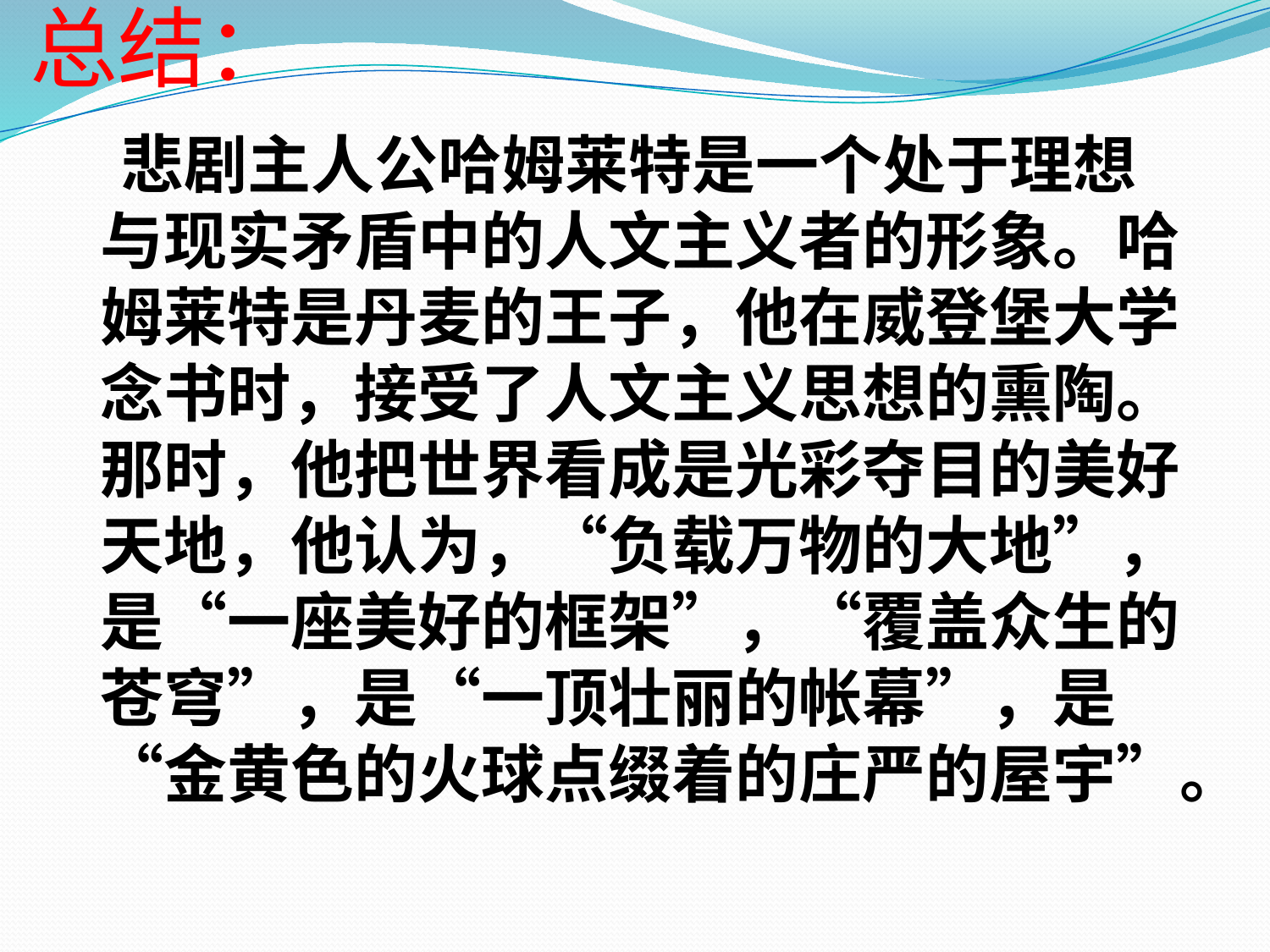

# 总结：
   悲剧主人公哈姆莱特是一个处于理想与现实矛盾中的人文主义者的形象。哈姆莱特是丹麦的王子，他在威登堡大学念书时，接受了人文主义思想的熏陶。那时，他把世界看成是光彩夺目的美好天地，他认为，“负载万物的大地”，是“一座美好的框架”，“覆盖众生的苍穹”，是“一顶壮丽的帐幕”，是“金黄色的火球点缀着的庄严的屋宇”。